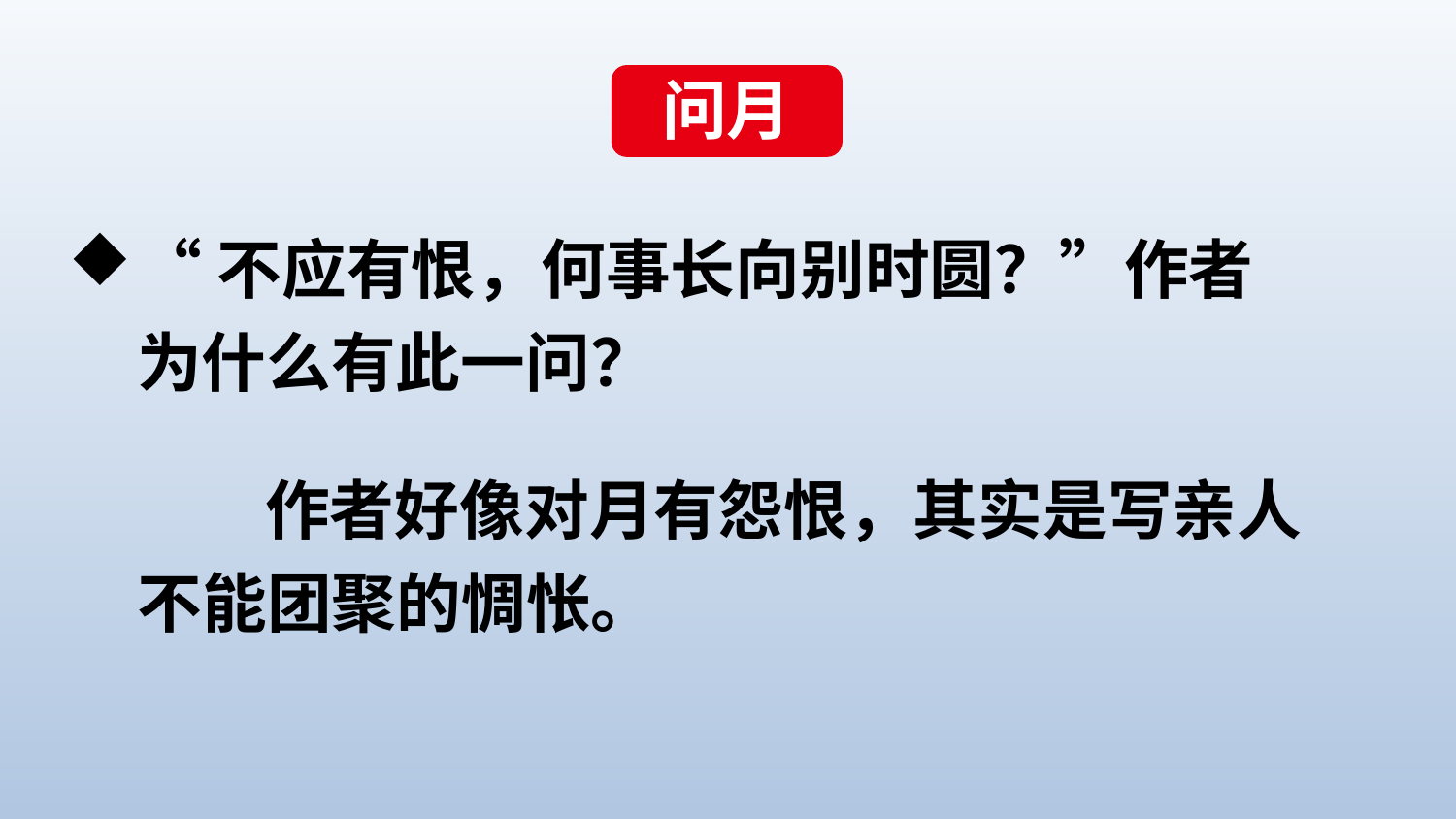

问月
“不应有恨，何事长向别时圆？”作者为什么有此一问？
作者好像对月有怨恨，其实是写亲人不能团聚的惆怅。